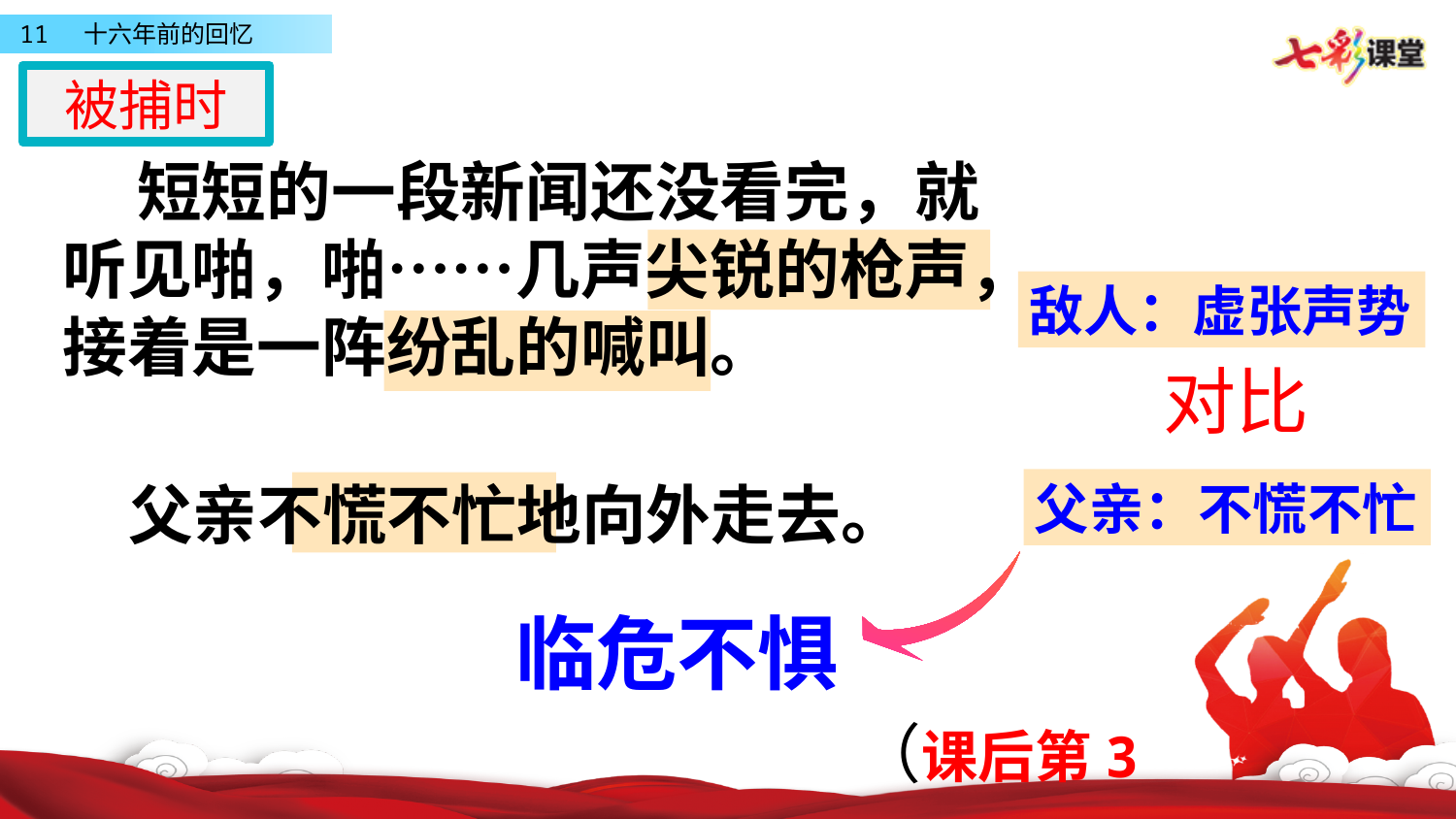

被捕时
    短短的一段新闻还没看完，就听见啪，啪……几声尖锐的枪声，接着是一阵纷乱的喊叫。

敌人：虚张声势

对比
   父亲不慌不忙地向外走去。
父亲：不慌不忙

临危不惧
（课后第3题）